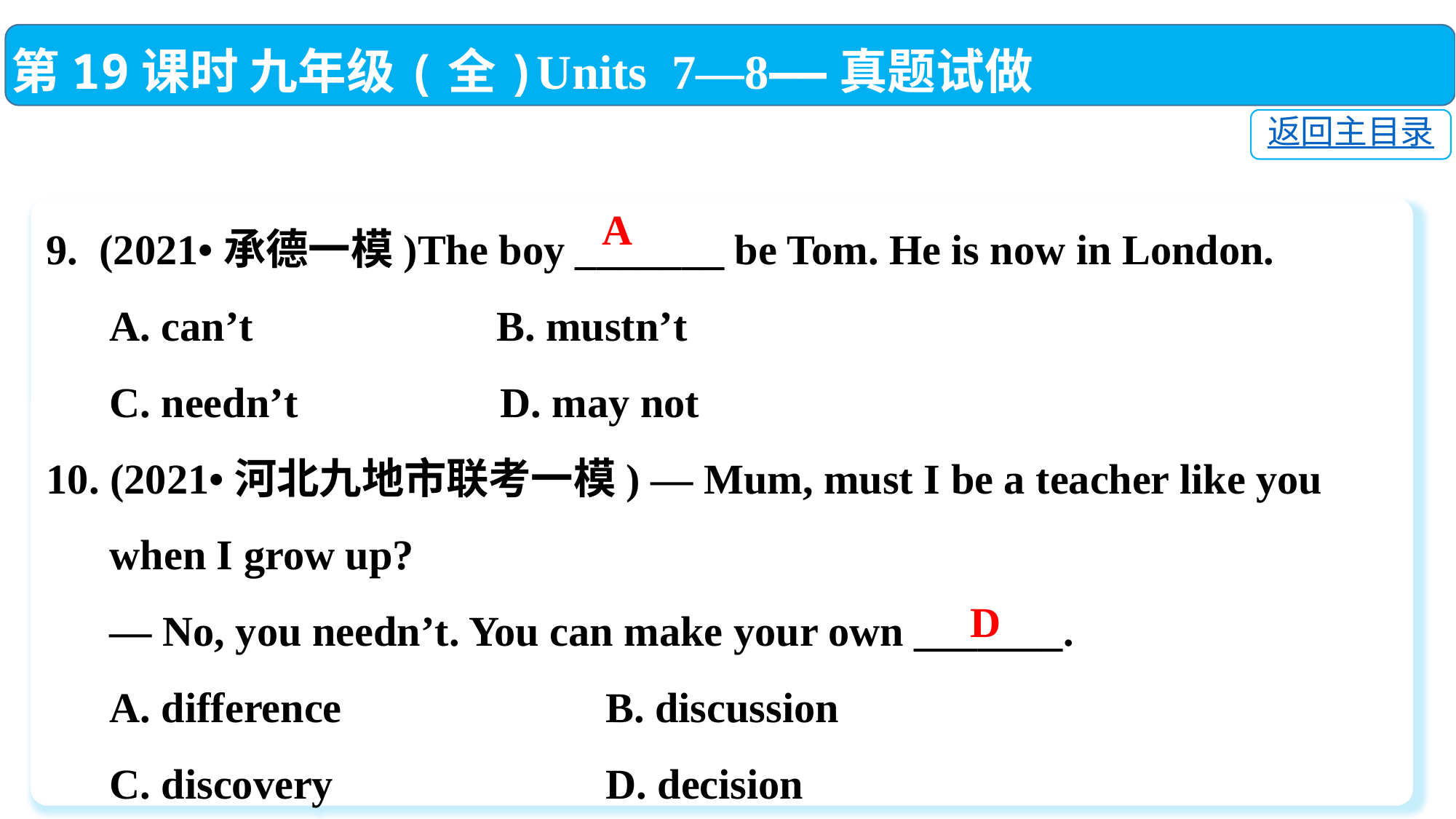

第19课时 九年级(全)Units  7—8——真题试做
返回主目录
A

9.  (2021•承德一模)The boy _______ be Tom. He is now in London.
      A. can’t	                      B. mustn’t
      C. needn’t	            D. may not
10. (2021•河北九地市联考一模) — Mum, must I be a teacher like you
      when I grow up?
      — No, you needn’t. You can make your own _______.
      A. difference	                      B. discussion
      C. discovery	                      D. decision

D